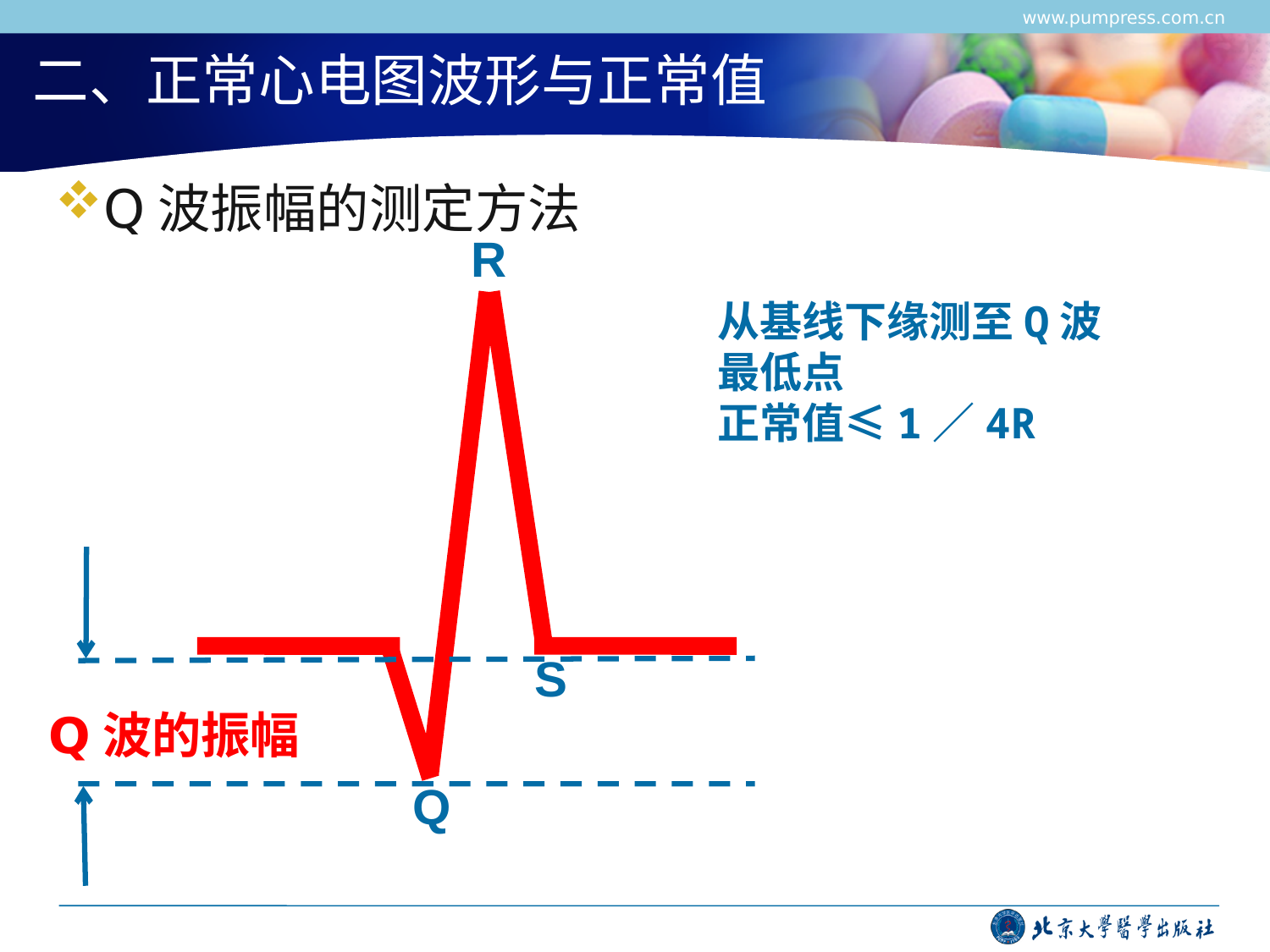

www.pumpress.com.cn
# 二、正常心电图波形与正常值
Q波振幅的测定方法

R

S

Q波的振幅
Q
从基线下缘测至Q波最低点
正常值≤1／4R